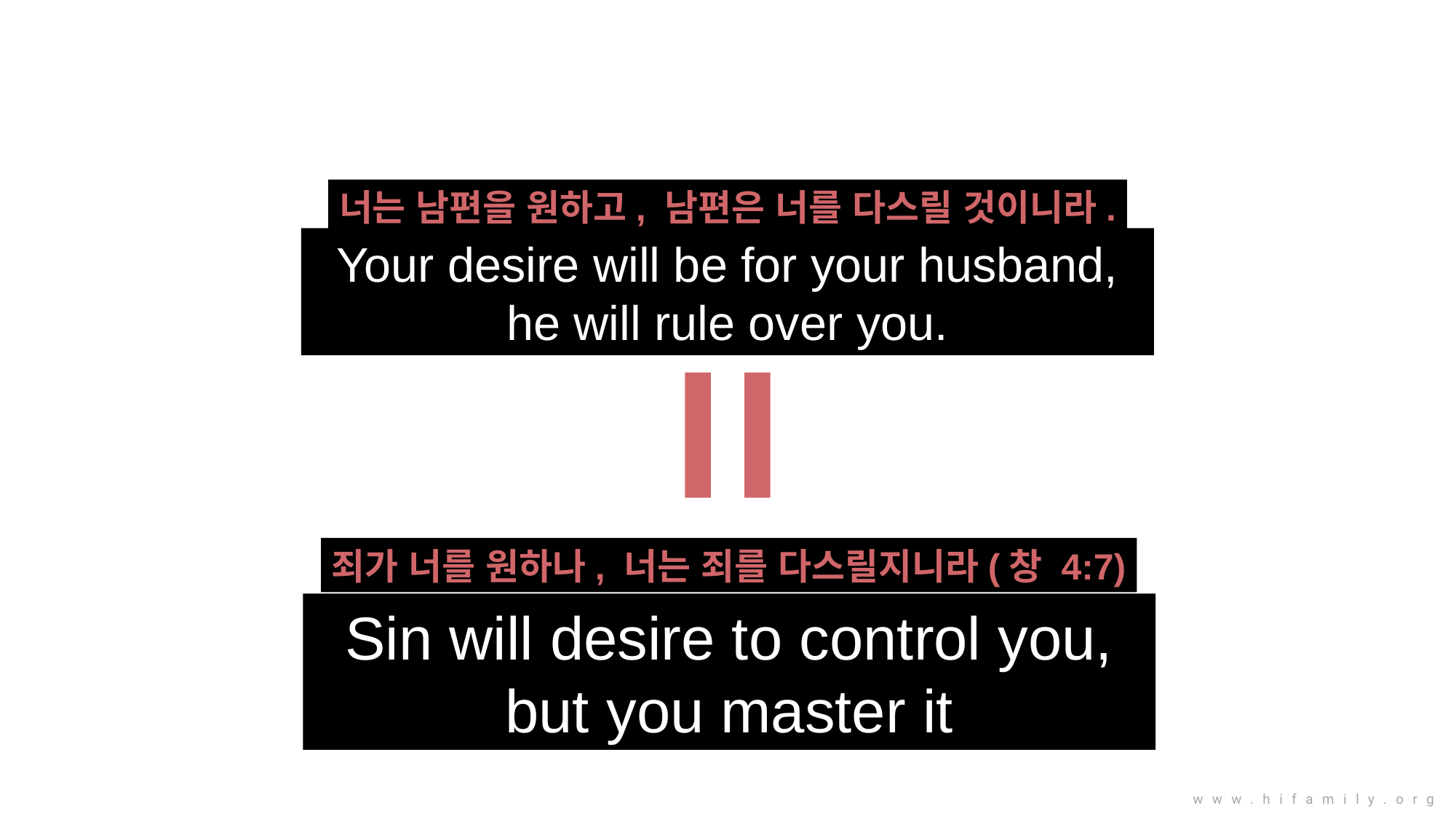

너는 남편을 원하고, 남편은 너를 다스릴 것이니라.
Your desire will be for your husband, he will rule over you.

죄가 너를 원하나, 너는 죄를 다스릴지니라(창 4:7)
Sin will desire to control you, but you master it
www.hifamily.org